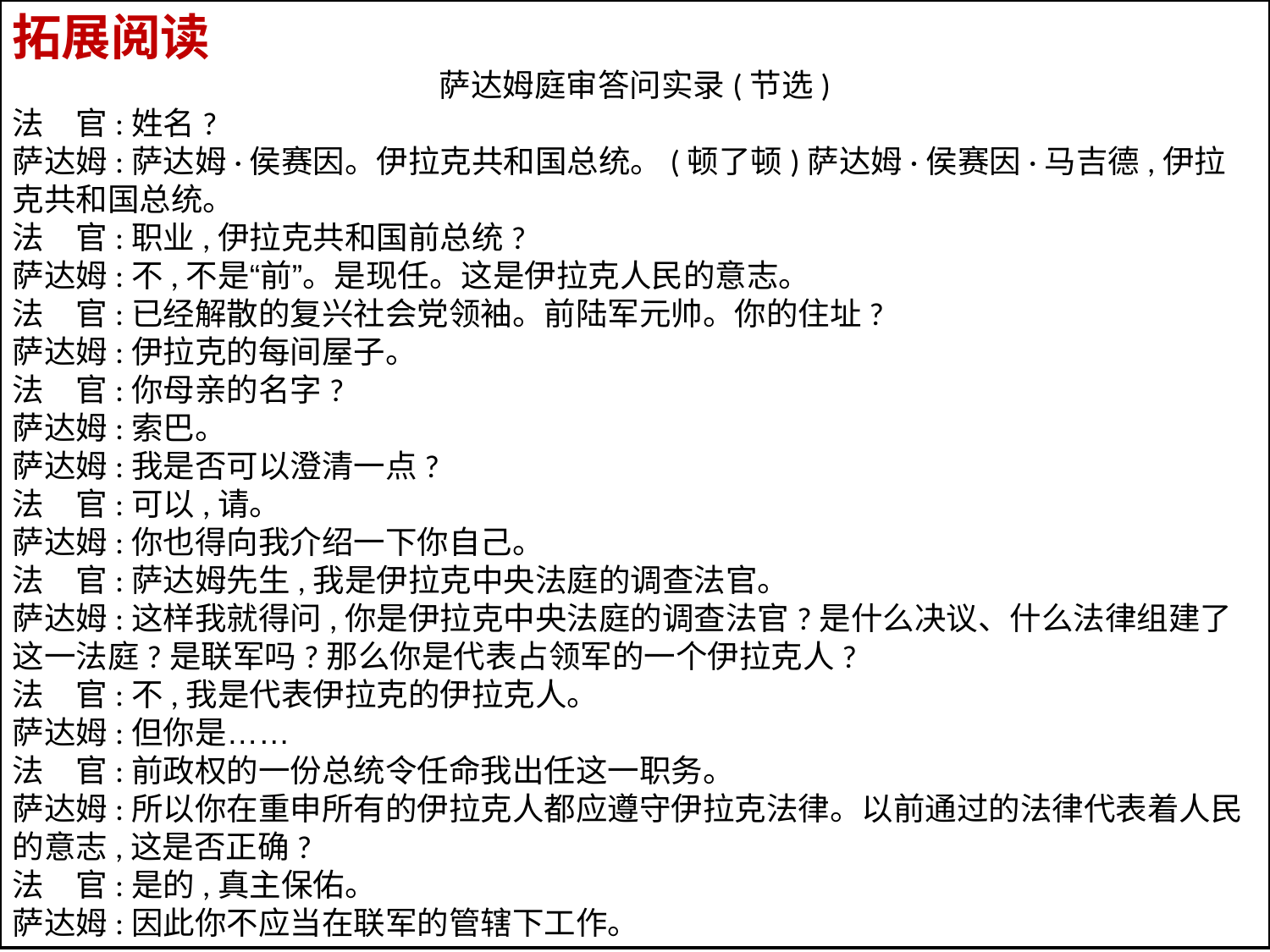

拓展阅读
萨达姆庭审答问实录(节选)
法　官:姓名?
萨达姆:萨达姆·侯赛因。伊拉克共和国总统。(顿了顿)萨达姆·侯赛因·马吉德,伊拉克共和国总统。
法　官:职业,伊拉克共和国前总统?
萨达姆:不,不是“前”。是现任。这是伊拉克人民的意志。
法　官:已经解散的复兴社会党领袖。前陆军元帅。你的住址?
萨达姆:伊拉克的每间屋子。
法　官:你母亲的名字?
萨达姆:索巴。
萨达姆:我是否可以澄清一点?
法　官:可以,请。
萨达姆:你也得向我介绍一下你自己。
法　官:萨达姆先生,我是伊拉克中央法庭的调查法官。
萨达姆:这样我就得问,你是伊拉克中央法庭的调查法官?是什么决议、什么法律组建了这一法庭?是联军吗?那么你是代表占领军的一个伊拉克人?
法　官:不,我是代表伊拉克的伊拉克人。
萨达姆:但你是……
法　官:前政权的一份总统令任命我出任这一职务。
萨达姆:所以你在重申所有的伊拉克人都应遵守伊拉克法律。以前通过的法律代表着人民的意志,这是否正确?
法　官:是的,真主保佑。
萨达姆:因此你不应当在联军的管辖下工作。